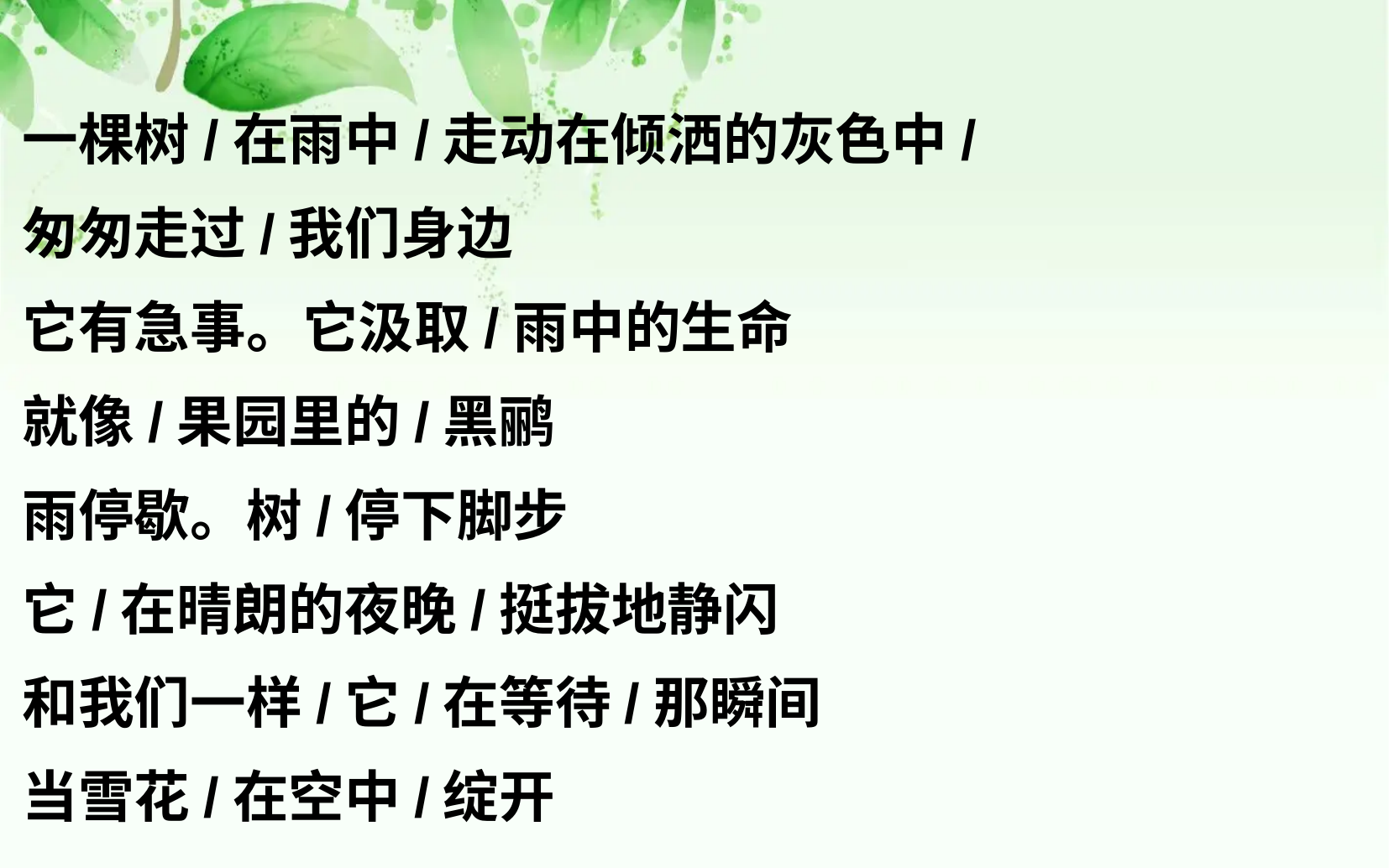

一棵树/在雨中/走动在倾洒的灰色中/

匆匆走过/我们身边

它有急事。它汲取/雨中的生命

就像/果园里的/黑鹂

雨停歇。树/停下脚步

它/在晴朗的夜晚/挺拔地静闪

和我们一样/它/在等待/那瞬间

当雪花/在空中/绽开